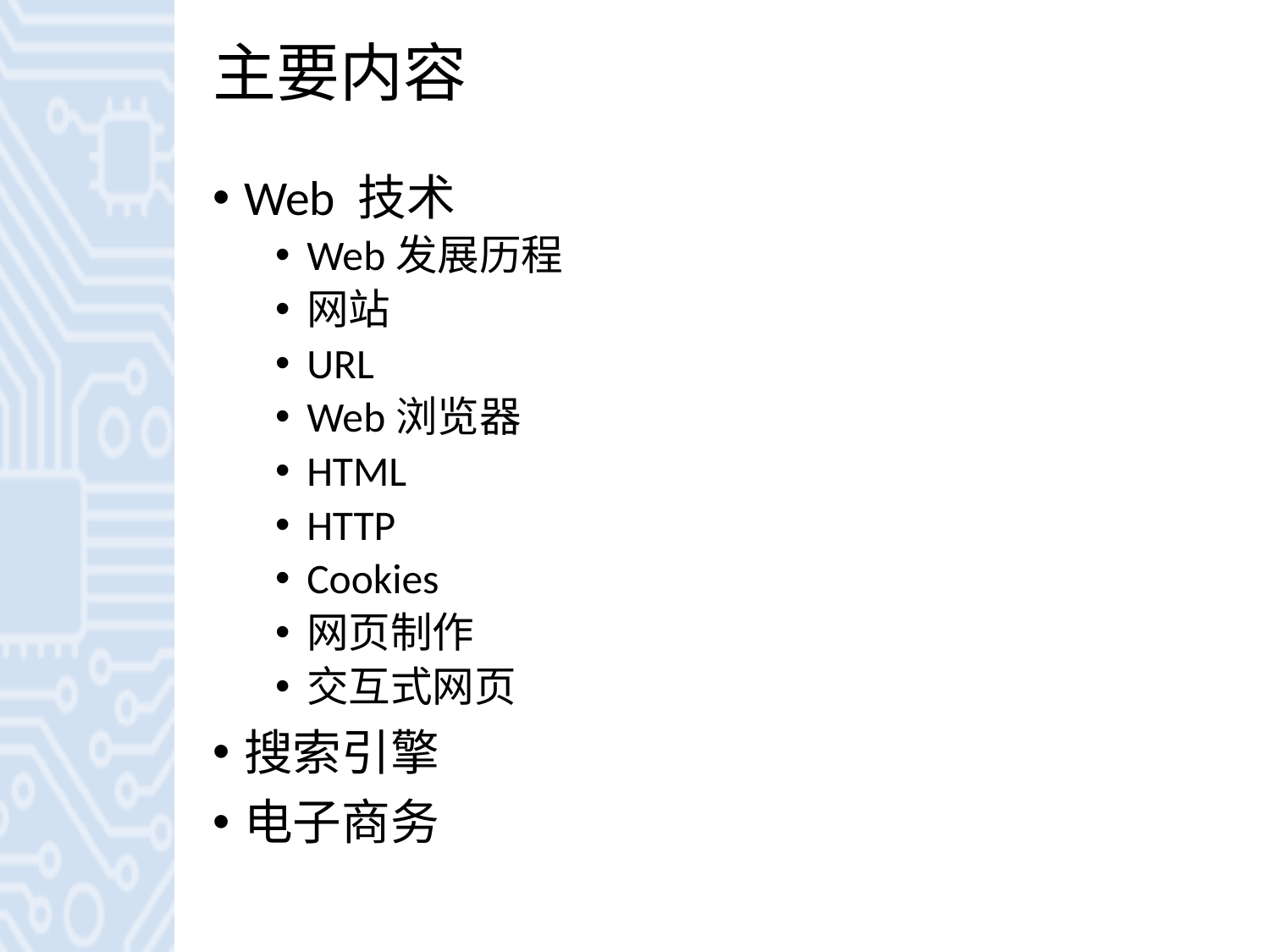

# 主要内容
Web 技术
Web发展历程
网站
URL
Web浏览器
HTML
HTTP
Cookies
网页制作
交互式网页
搜索引擎
电子商务